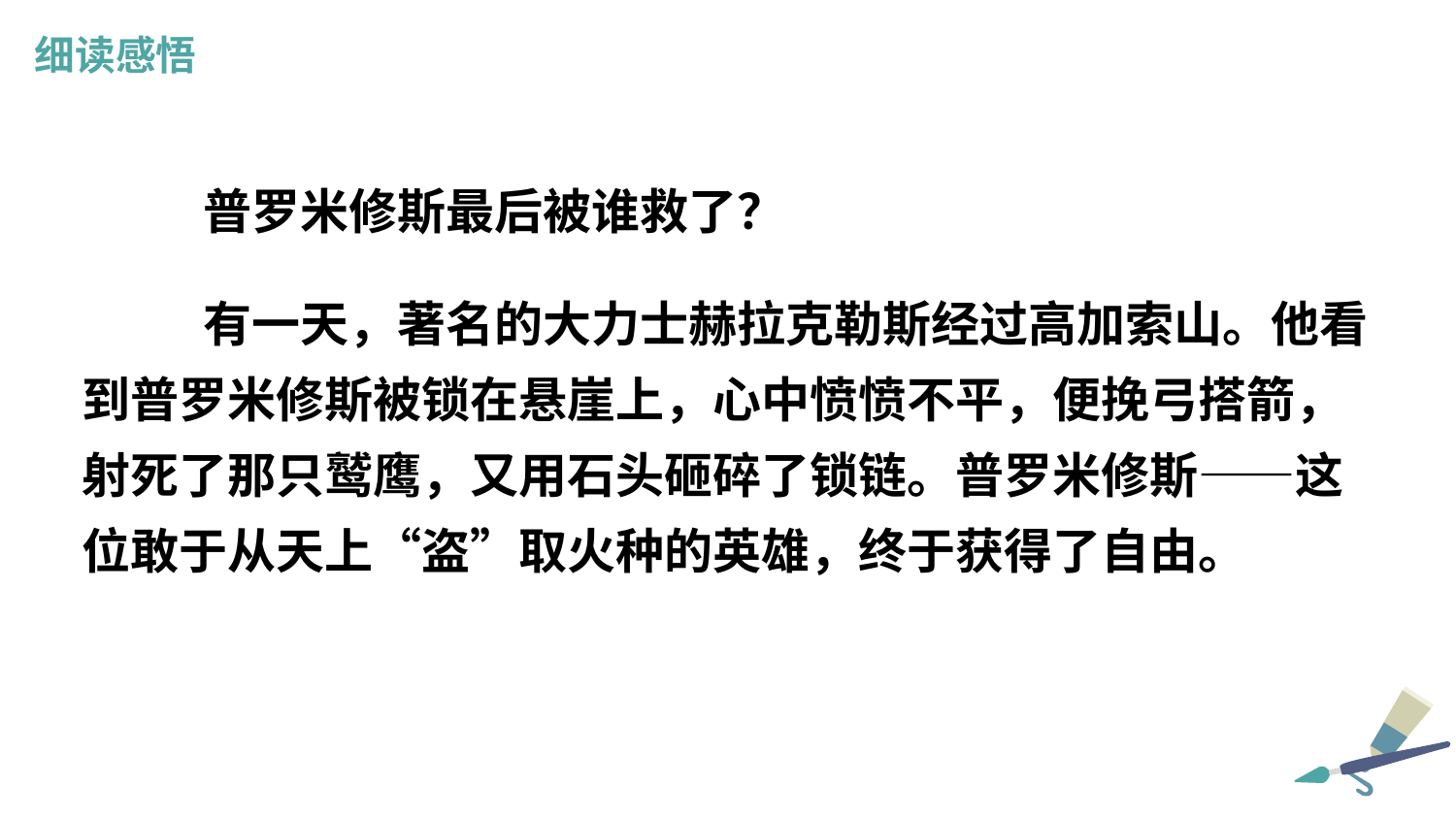

细读感悟
普罗米修斯最后被谁救了？
有一天，著名的大力士赫拉克勒斯经过高加索山。他看到普罗米修斯被锁在悬崖上，心中愤愤不平，便挽弓搭箭，射死了那只鹫鹰，又用石头砸碎了锁链。普罗米修斯——这位敢于从天上“盗”取火种的英雄，终于获得了自由。